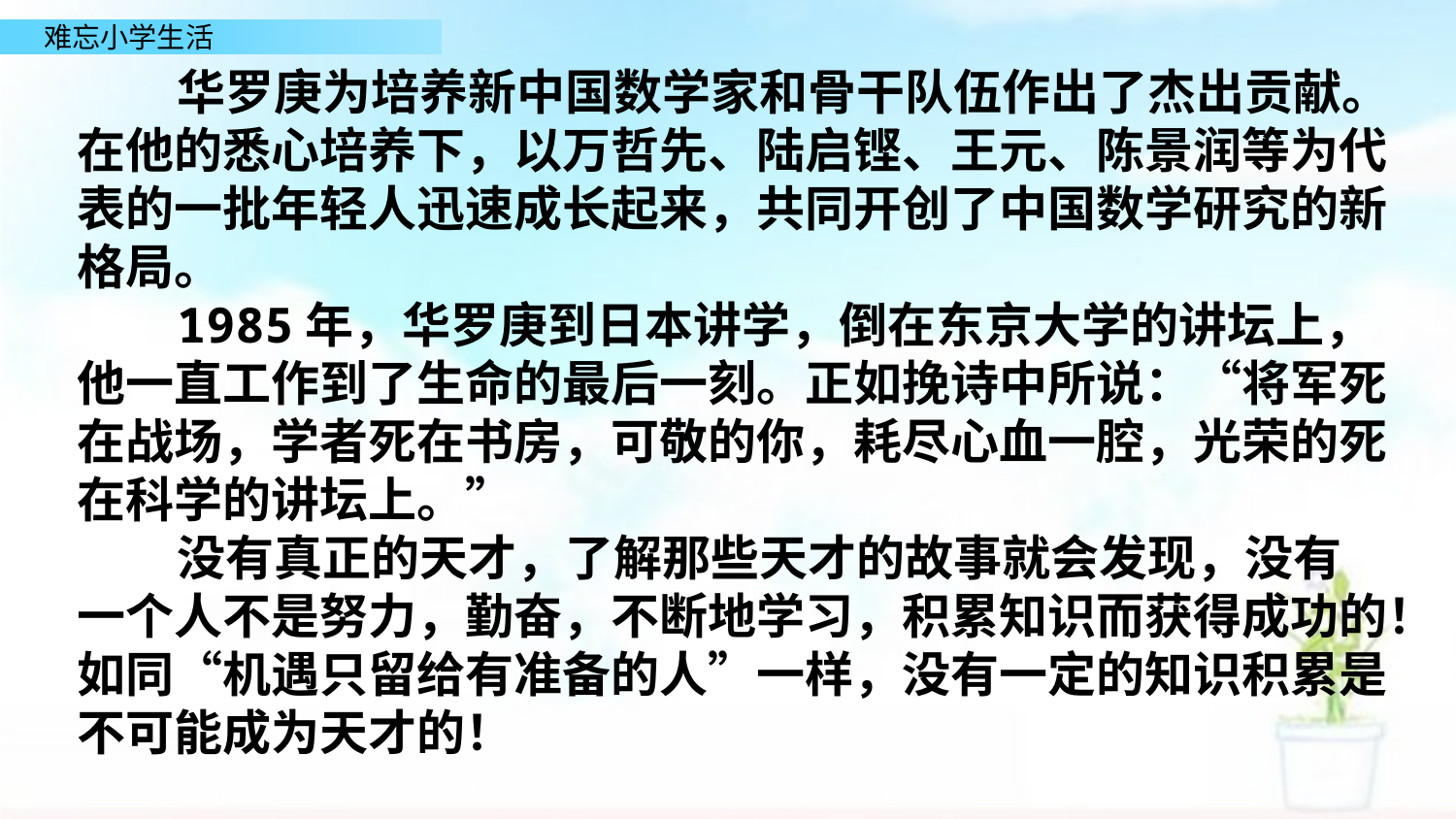

华罗庚为培养新中国数学家和骨干队伍作出了杰出贡献。在他的悉心培养下，以万哲先、陆启铿、王元、陈景润等为代表的一批年轻人迅速成长起来，共同开创了中国数学研究的新格局。
1985年，华罗庚到日本讲学，倒在东京大学的讲坛上，他一直工作到了生命的最后一刻。正如挽诗中所说：“将军死在战场，学者死在书房，可敬的你，耗尽心血一腔，光荣的死在科学的讲坛上。”
没有真正的天才，了解那些天才的故事就会发现，没有一个人不是努力，勤奋，不断地学习，积累知识而获得成功的！如同“机遇只留给有准备的人”一样，没有一定的知识积累是不可能成为天才的！